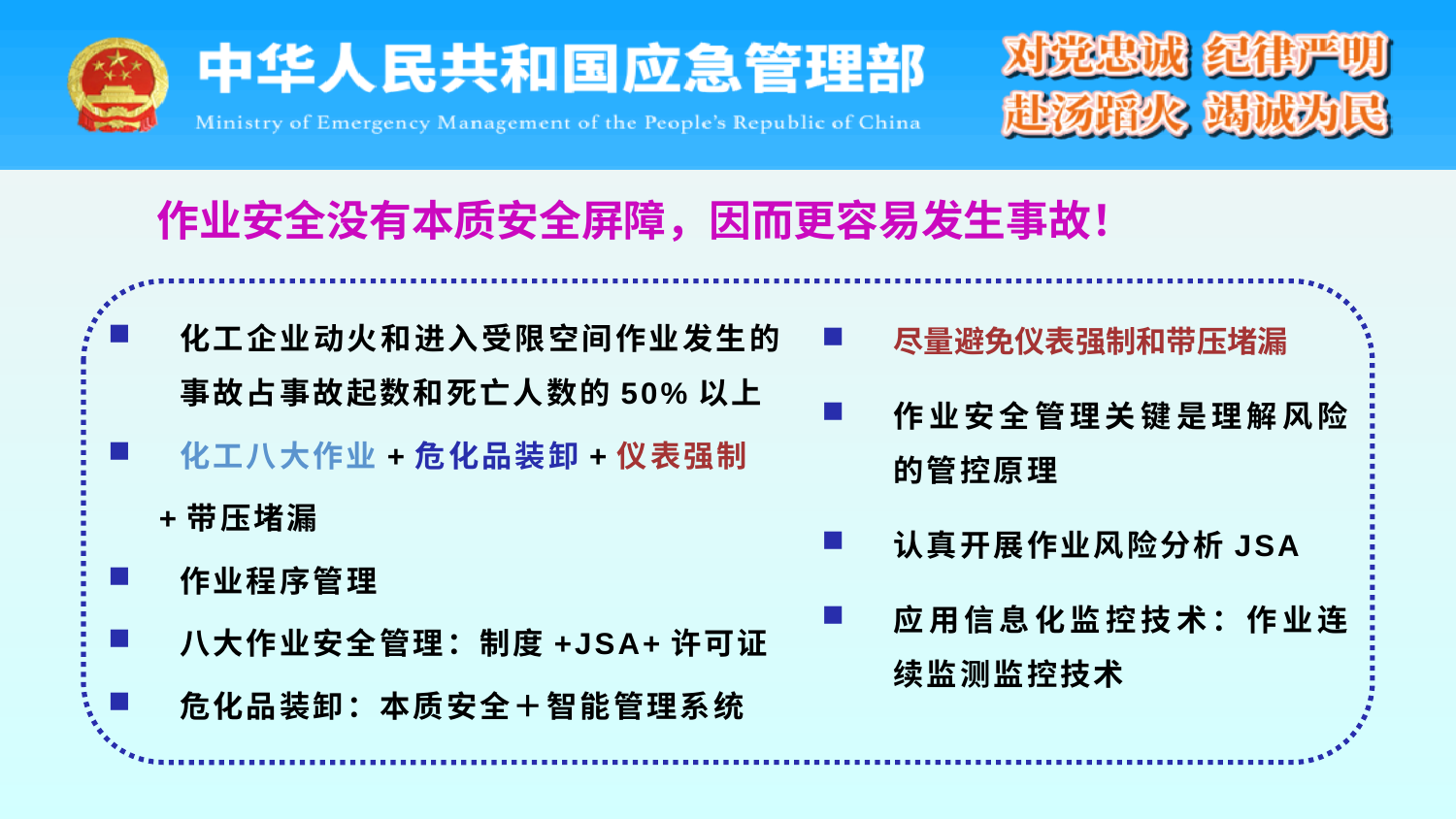

作业安全没有本质安全屏障，因而更容易发生事故！

化工企业动火和进入受限空间作业发生的事故占事故起数和死亡人数的50%以上
化工八大作业+危化品装卸+仪表强制
      +带压堵漏
作业程序管理
八大作业安全管理：制度+JSA+许可证
危化品装卸：本质安全＋智能管理系统
尽量避免仪表强制和带压堵漏
作业安全管理关键是理解风险的管控原理
认真开展作业风险分析JSA
应用信息化监控技术：作业连续监测监控技术